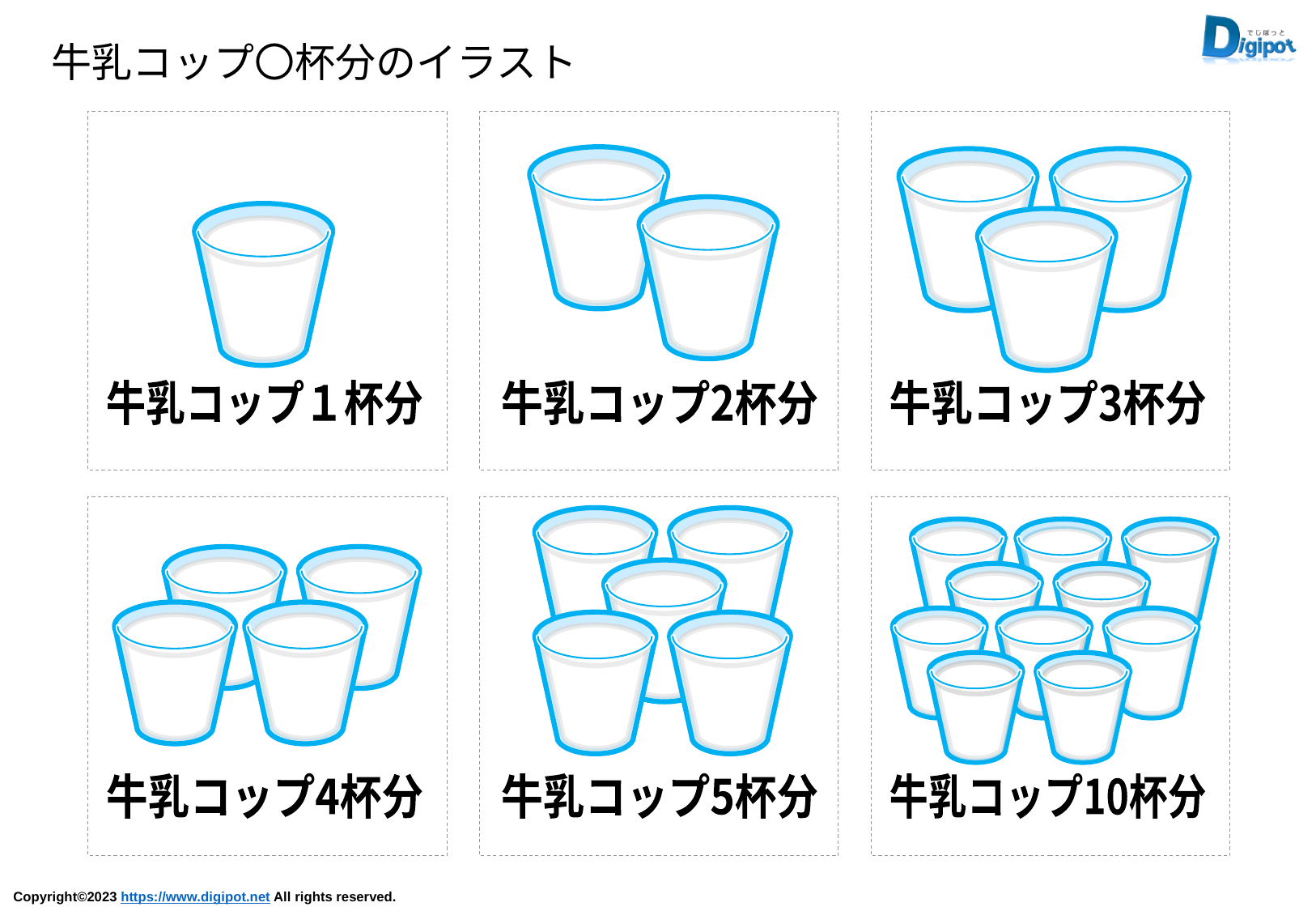

牛乳コップ〇杯分のイラスト

牛乳コップ１杯分
牛乳コップ2杯分
牛乳コップ3杯分

牛乳コップ4杯分
牛乳コップ5杯分
牛乳コップ10杯分